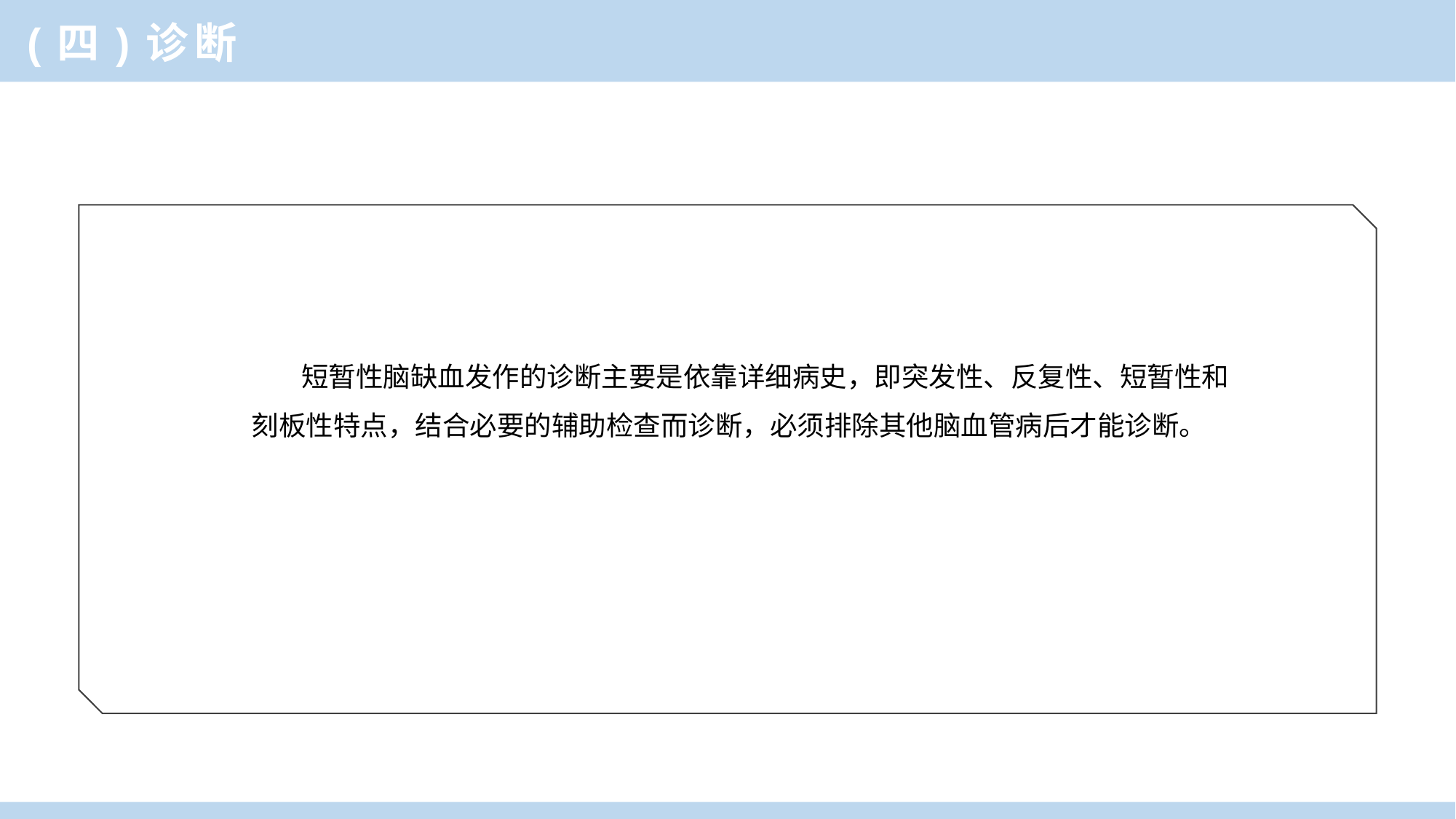

(四)诊断

       短暂性脑缺血发作的诊断主要是依靠详细病史，即突发性、反复性、短暂性和刻板性特点，结合必要的辅助检查而诊断，必须排除其他脑血管病后才能诊断。